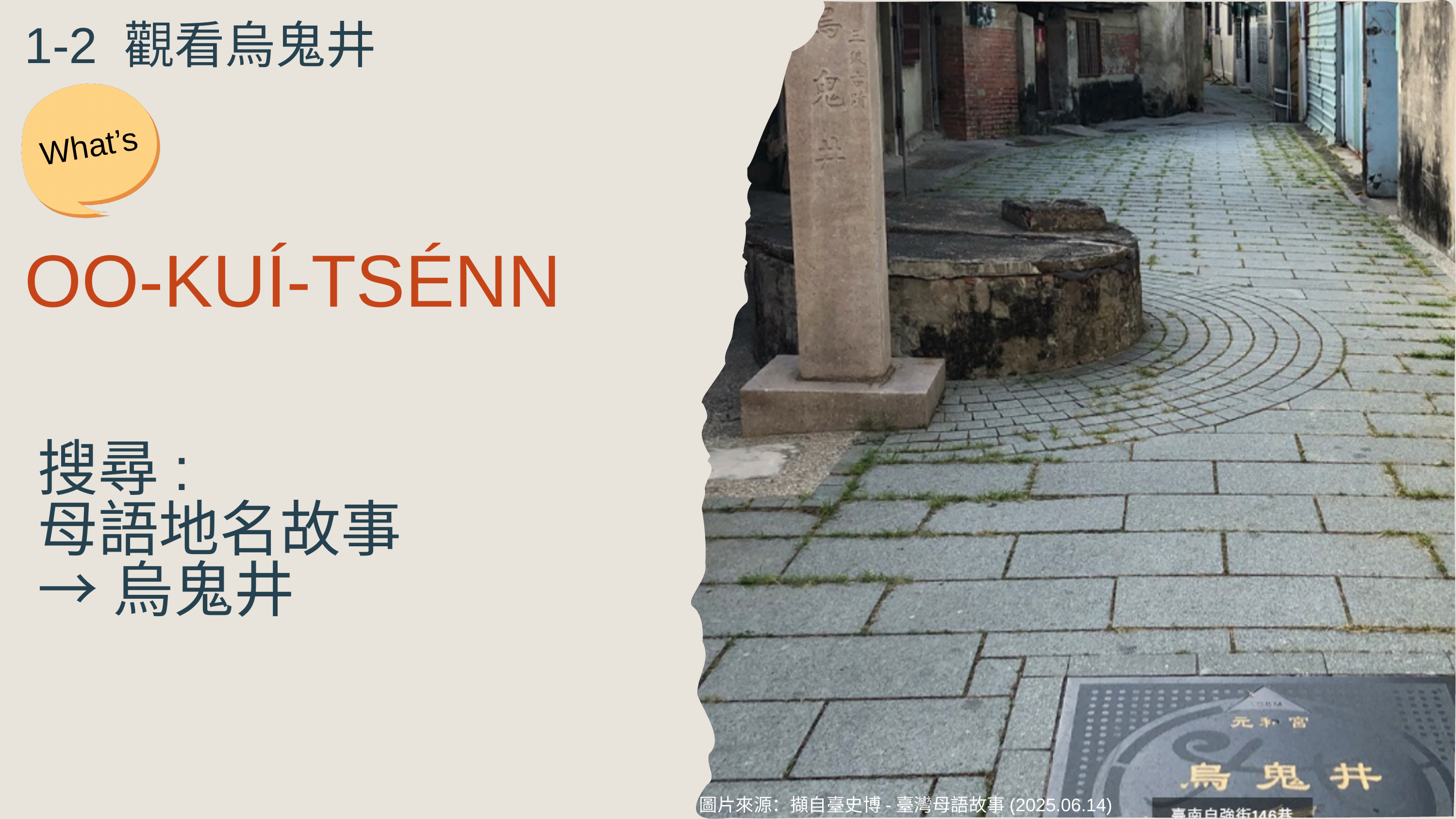

1-2 觀看烏鬼井

What’s
OO-KUÍ-TSÉNN

搜尋:
母語地名故事
→烏鬼井

圖片來源：擷自臺史博-臺灣母語故事(2025.06.14)